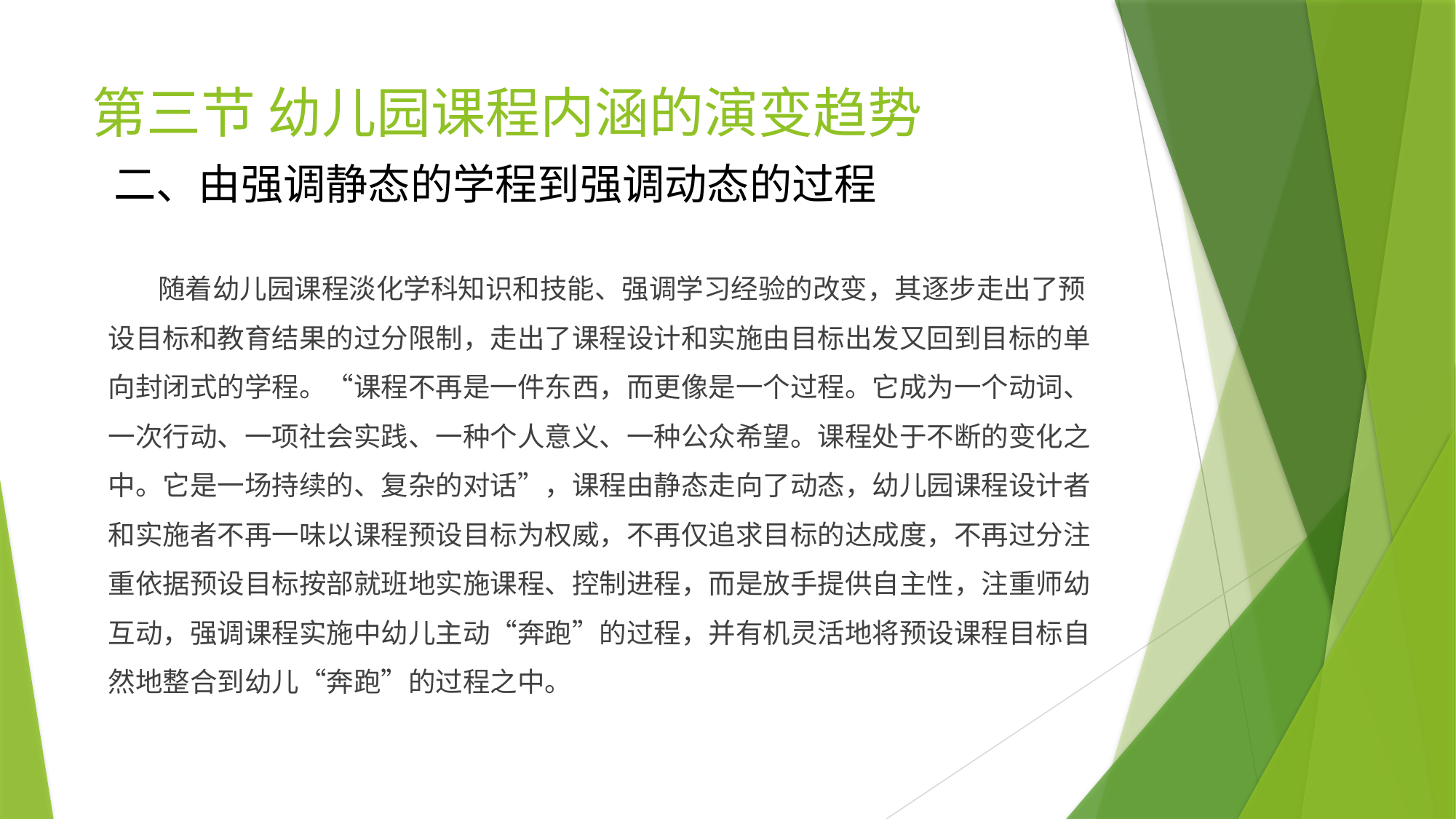

# 第三节 幼儿园课程内涵的演变趋势
二、由强调静态的学程到强调动态的过程
       随着幼儿园课程淡化学科知识和技能、强调学习经验的改变，其逐步走出了预设目标和教育结果的过分限制，走出了课程设计和实施由目标出发又回到目标的单向封闭式的学程。“课程不再是一件东西，而更像是一个过程。它成为一个动词、一次行动、一项社会实践、一种个人意义、一种公众希望。课程处于不断的变化之中。它是一场持续的、复杂的对话”，课程由静态走向了动态，幼儿园课程设计者和实施者不再一味以课程预设目标为权威，不再仅追求目标的达成度，不再过分注重依据预设目标按部就班地实施课程、控制进程，而是放手提供自主性，注重师幼互动，强调课程实施中幼儿主动“奔跑”的过程，并有机灵活地将预设课程目标自然地整合到幼儿“奔跑”的过程之中。